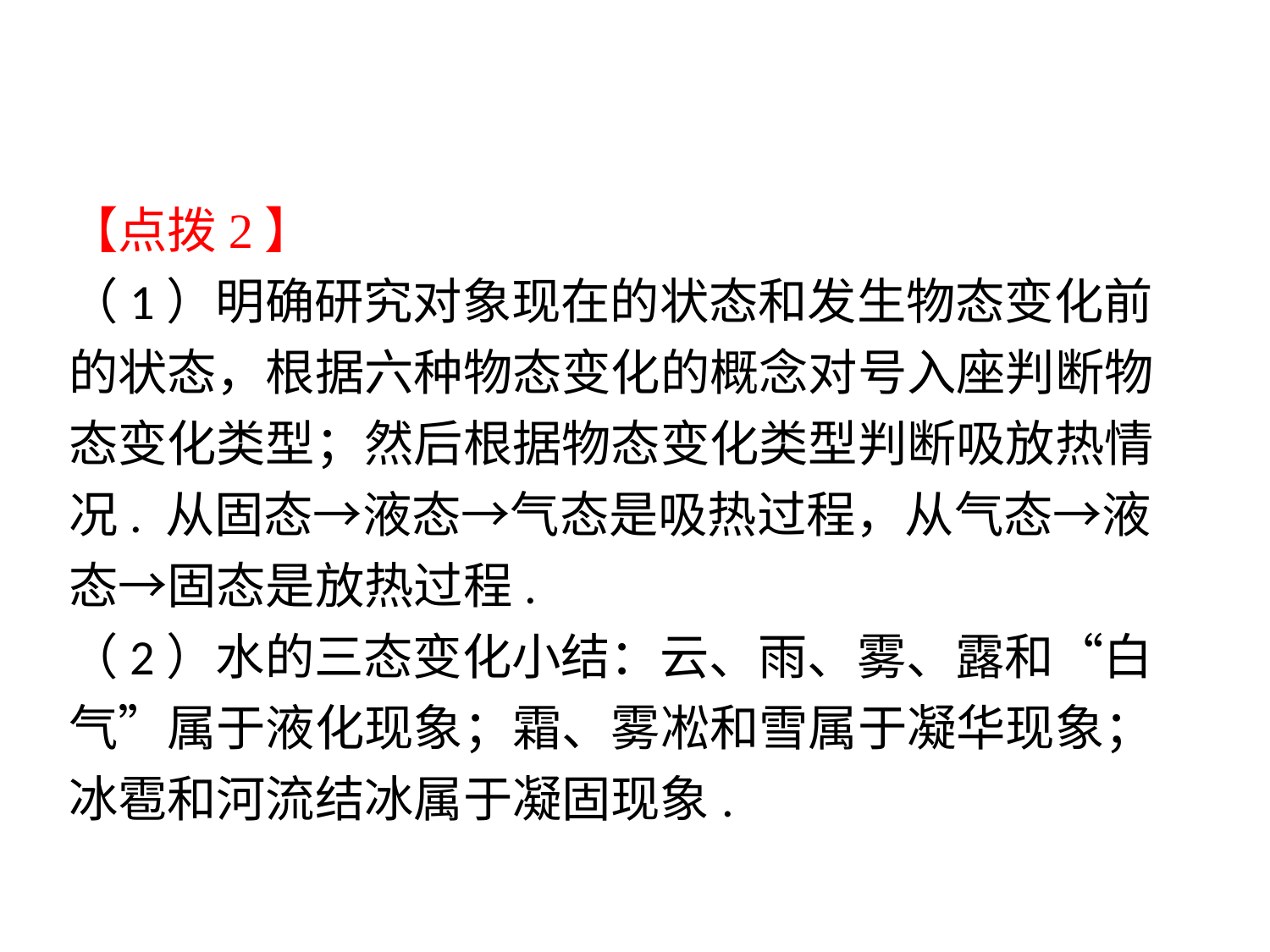

【点拨2】
（1）明确研究对象现在的状态和发生物态变化前的状态，根据六种物态变化的概念对号入座判断物态变化类型；然后根据物态变化类型判断吸放热情况. 从固态→液态→气态是吸热过程，从气态→液态→固态是放热过程.
（2）水的三态变化小结：云、雨、雾、露和“白气”属于液化现象；霜、雾凇和雪属于凝华现象；冰雹和河流结冰属于凝固现象.